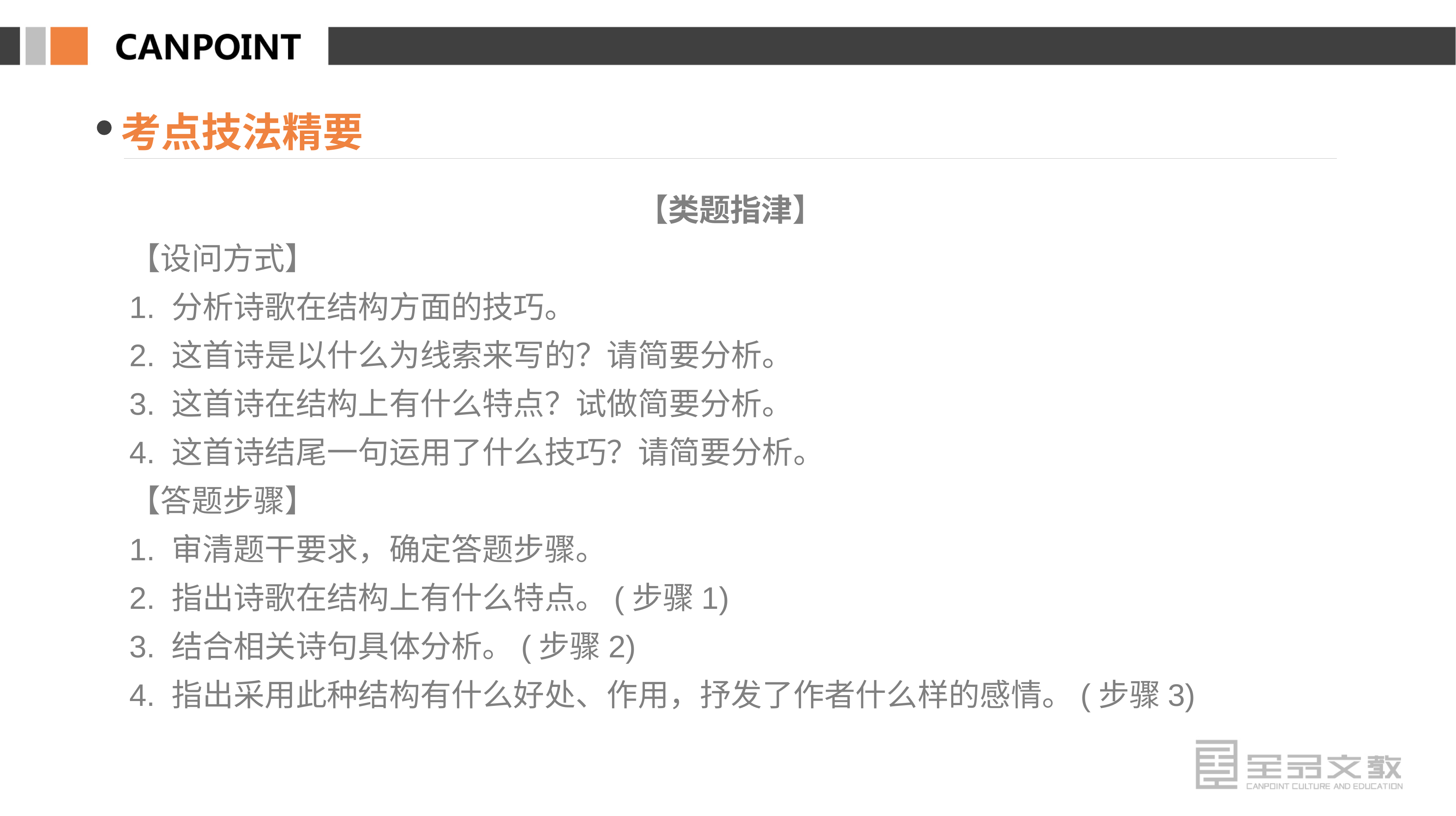

考点技法精要

【类题指津】
【设问方式】
1. 分析诗歌在结构方面的技巧。
2. 这首诗是以什么为线索来写的？请简要分析。
3. 这首诗在结构上有什么特点？试做简要分析。
4. 这首诗结尾一句运用了什么技巧？请简要分析。
【答题步骤】
1. 审清题干要求，确定答题步骤。
2. 指出诗歌在结构上有什么特点。(步骤1)
3. 结合相关诗句具体分析。(步骤2)
4. 指出采用此种结构有什么好处、作用，抒发了作者什么样的感情。(步骤3)